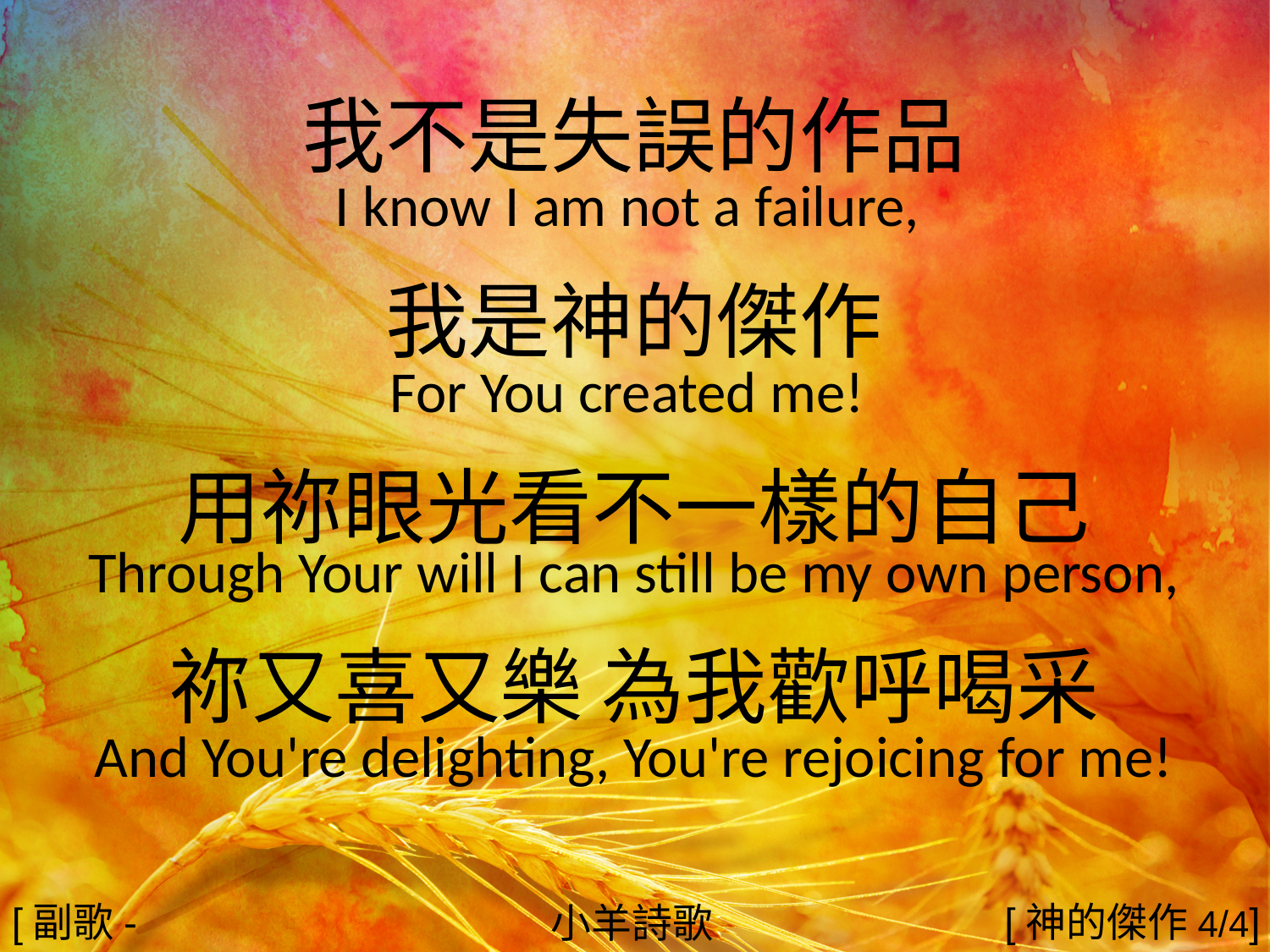

我不是失誤的作品
I know I am not a failure,

我是神的傑作
For You created me!

用祢眼光看不一樣的自己
Through Your will I can still be my own person,

祢又喜又樂 為我歡呼喝采
And You're delighting, You're rejoicing for me!

#

[副歌-2]
[神的傑作4/4]
小羊詩歌